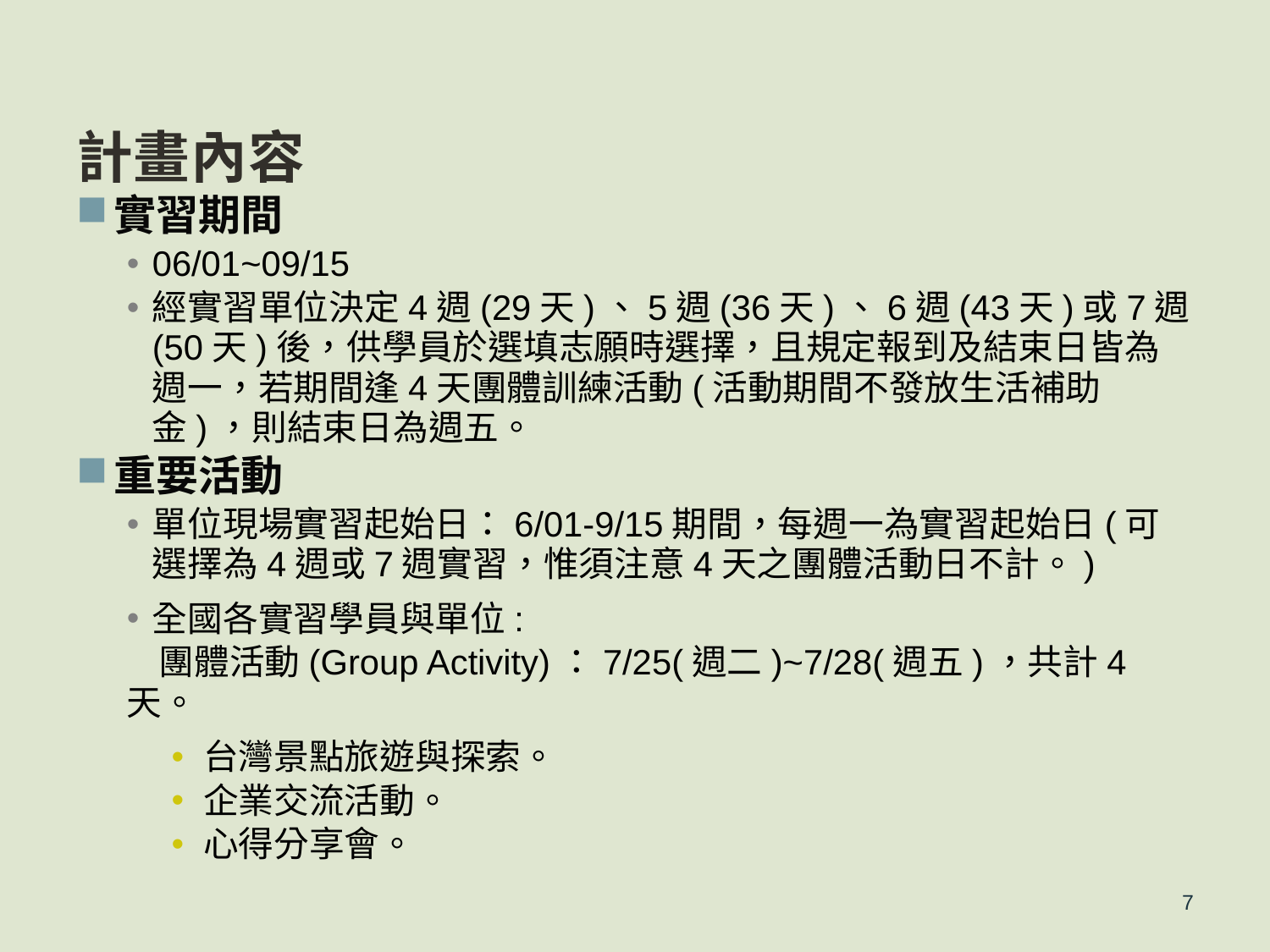

# 計畫內容
實習期間
06/01~09/15
經實習單位決定4週(29天)、5週(36天)、6週(43天)或7週(50天)後，供學員於選填志願時選擇，且規定報到及結束日皆為週一，若期間逢4天團體訓練活動(活動期間不發放生活補助金)，則結束日為週五。
重要活動
單位現場實習起始日：6/01-9/15期間，每週一為實習起始日(可選擇為4週或7週實習，惟須注意4天之團體活動日不計。)
全國各實習學員與單位:
   團體活動(Group Activity)：7/25(週二)~7/28(週五)，共計4天。
台灣景點旅遊與探索。
企業交流活動。
心得分享會。
7